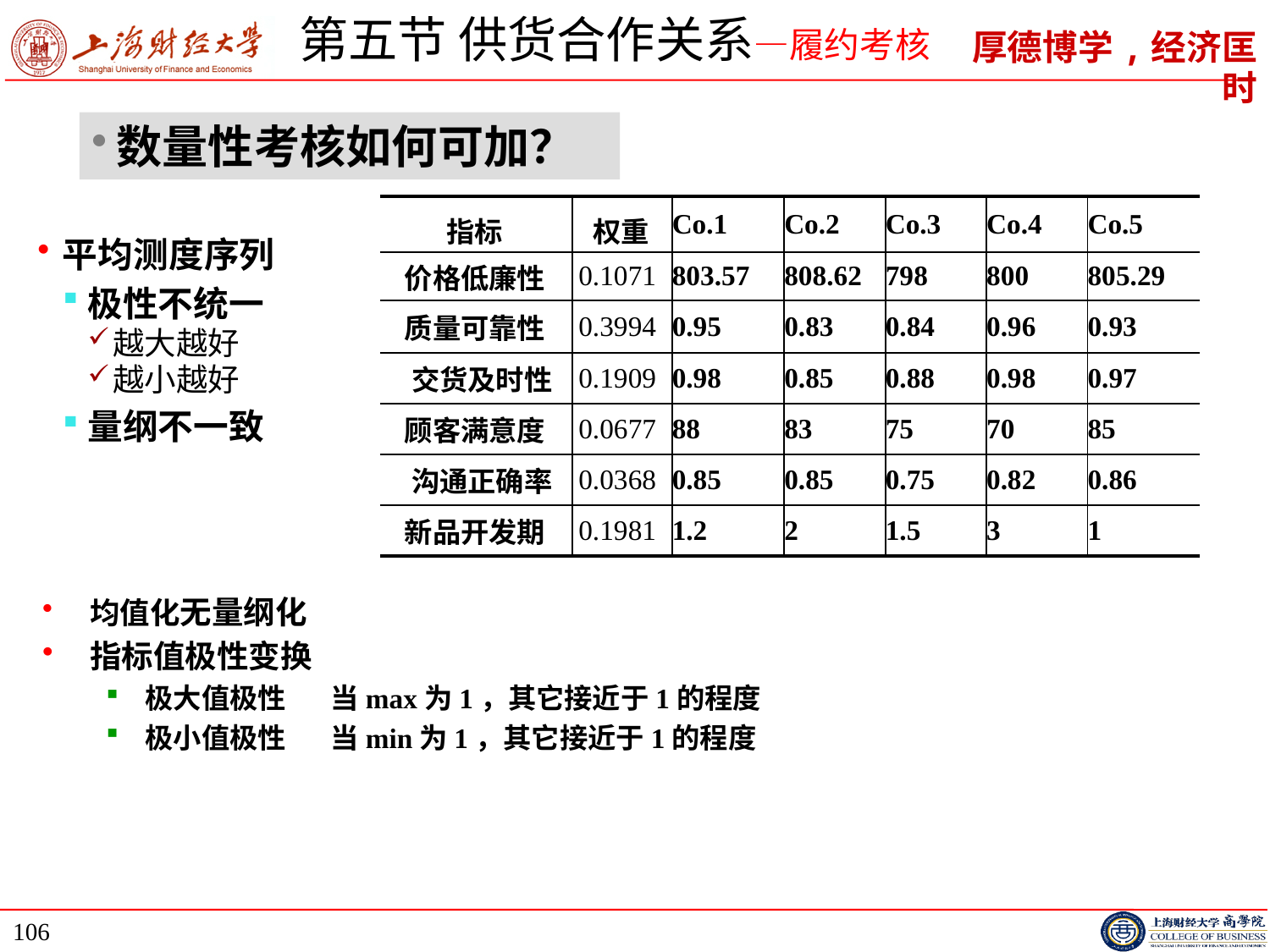

# 第五节 供货合作关系—履约考核
数量性考核如何可加？
| 指标 | 权重 | Co.1 | Co.2 | Co.3 | Co.4 | Co.5 |
| --- | --- | --- | --- | --- | --- | --- |
| 价格低廉性 | 0.1071 | 803.57 | 808.62 | 798 | 800 | 805.29 |
| 质量可靠性 | 0.3994 | 0.95 | 0.83 | 0.84 | 0.96 | 0.93 |
| 交货及时性 | 0.1909 | 0.98 | 0.85 | 0.88 | 0.98 | 0.97 |
| 顾客满意度 | 0.0677 | 88 | 83 | 75 | 70 | 85 |
| 沟通正确率 | 0.0368 | 0.85 | 0.85 | 0.75 | 0.82 | 0.86 |
| 新品开发期 | 0.1981 | 1.2 | 2 | 1.5 | 3 | 1 |
平均测度序列
极性不统一
越大越好
越小越好
量纲不一致
均值化无量纲化
指标值极性变换
极大值极性       当max为1，其它接近于1的程度
极小值极性       当min为1，其它接近于1的程度
106